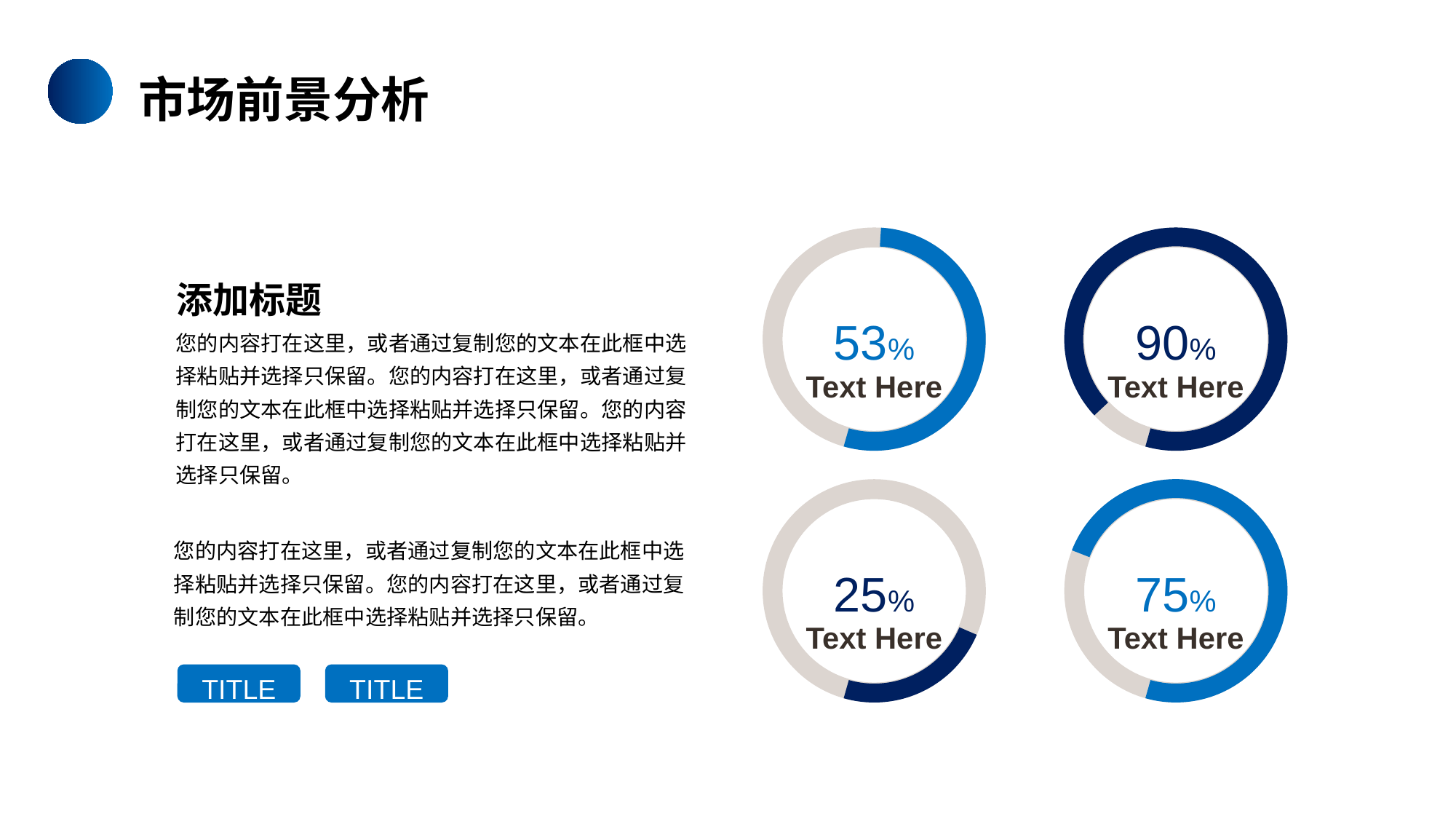

市场前景分析

53%
Text Here

90%
Text Here

25%
Text Here

75%
Text Here
TITLE
TITLE
添加标题
您的内容打在这里，或者通过复制您的文本在此框中选择粘贴并选择只保留。您的内容打在这里，或者通过复制您的文本在此框中选择粘贴并选择只保留。您的内容打在这里，或者通过复制您的文本在此框中选择粘贴并选择只保留。

您的内容打在这里，或者通过复制您的文本在此框中选择粘贴并选择只保留。您的内容打在这里，或者通过复制您的文本在此框中选择粘贴并选择只保留。